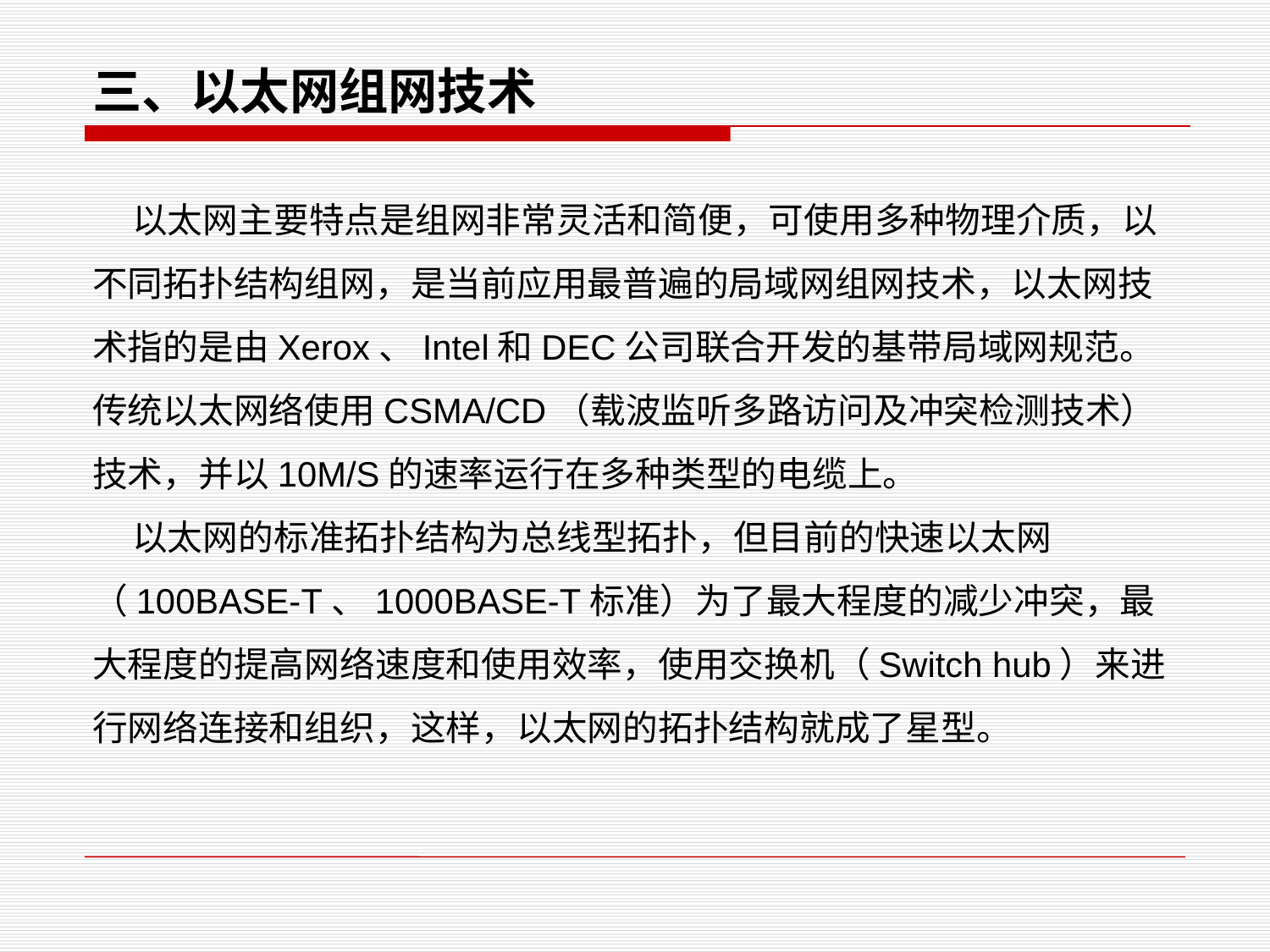

三、以太网组网技术
    以太网主要特点是组网非常灵活和简便，可使用多种物理介质，以不同拓扑结构组网，是当前应用最普遍的局域网组网技术，以太网技术指的是由Xerox、Intel和DEC公司联合开发的基带局域网规范。传统以太网络使用CSMA/CD（载波监听多路访问及冲突检测技术）技术，并以10M/S的速率运行在多种类型的电缆上。
    以太网的标准拓扑结构为总线型拓扑，但目前的快速以太网（100BASE-T、1000BASE-T标准）为了最大程度的减少冲突，最大程度的提高网络速度和使用效率，使用交换机（Switch hub）来进行网络连接和组织，这样，以太网的拓扑结构就成了星型。
13